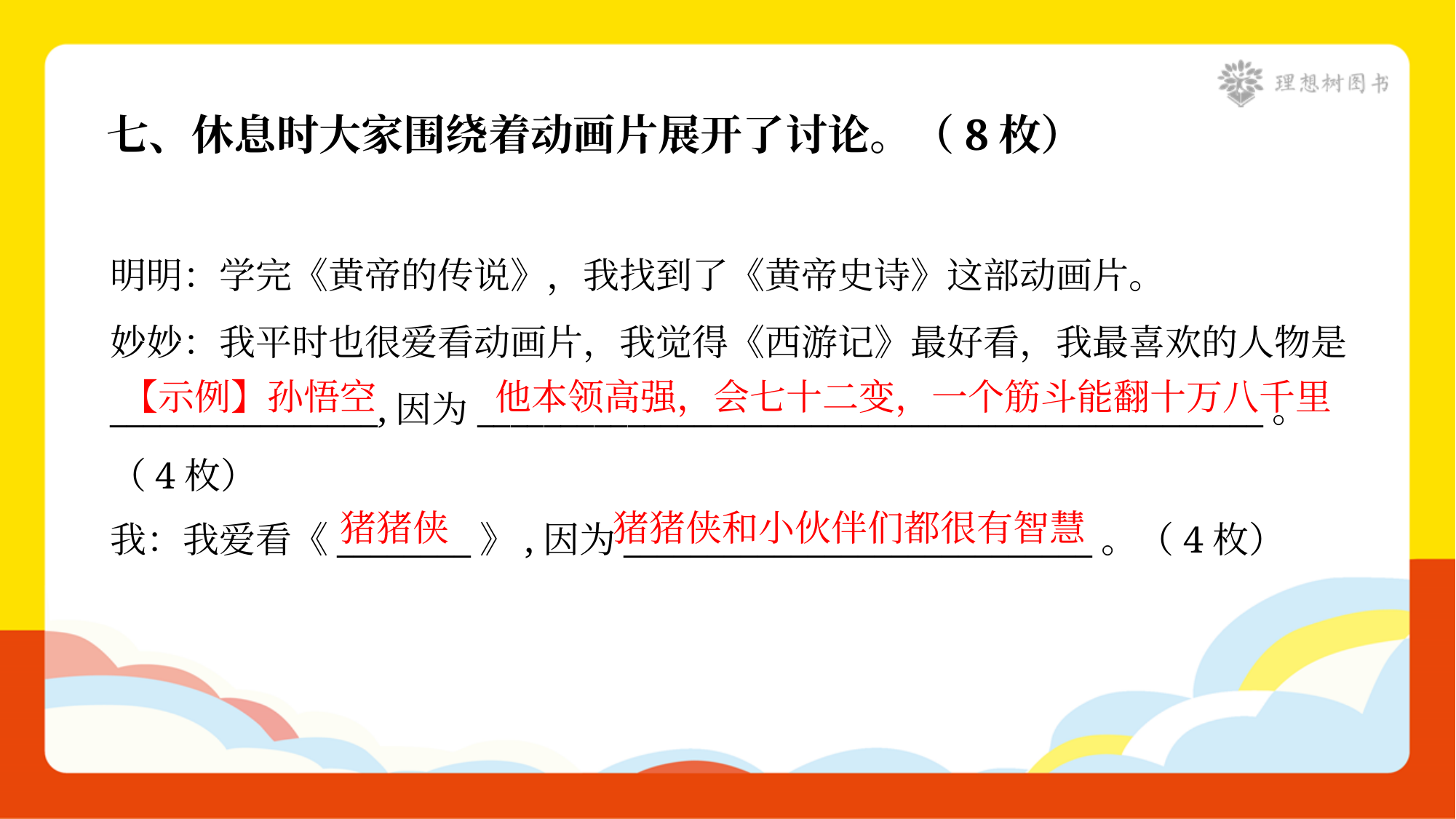

七、休息时大家围绕着动画片展开了讨论。（8枚）

明明：学完《黄帝的传说》，我找到了《黄帝史诗》这部动画片。
妙妙：我平时也很爱看动画片，我觉得《西游记》最好看，我最喜欢的人物是
________________,因为_______________________________________________。
（4枚）
我：我爱看《________》,因为____________________________。（4枚）
【示例】孙悟空
他本领高强，会七十二变，一个筋斗能翻十万八千里
猪猪侠
猪猪侠和小伙伴们都很有智慧